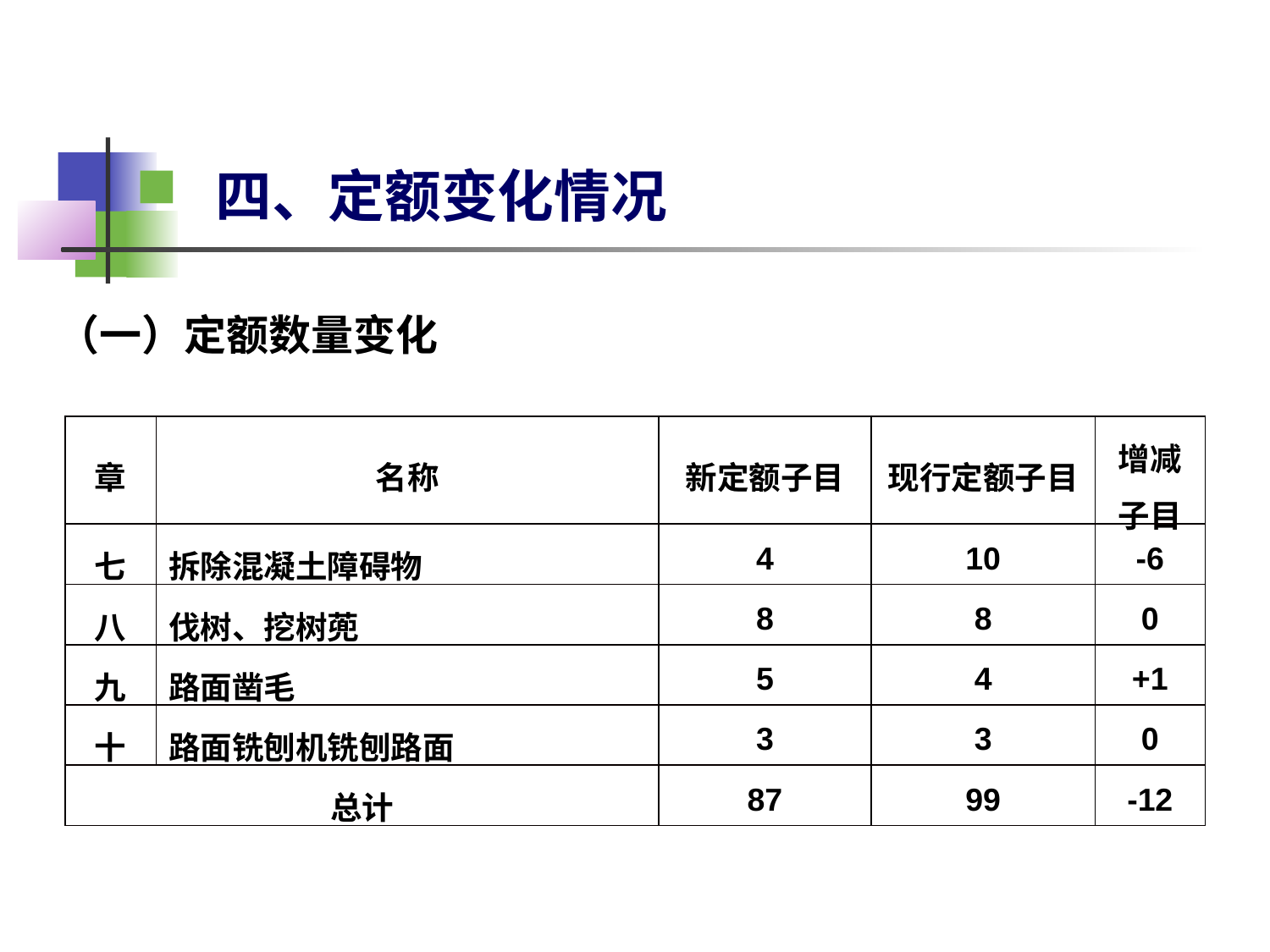

# 四、定额变化情况
 （一）定额数量变化
| 章 | 名称 | 新定额子目 | 现行定额子目 | 增减子目 |
| --- | --- | --- | --- | --- |
| 七 | 拆除混凝土障碍物 | 4 | 10 | -6 |
| 八 | 伐树、挖树蔸 | 8 | 8 | 0 |
| 九 | 路面凿毛 | 5 | 4 | +1 |
| 十 | 路面铣刨机铣刨路面 | 3 | 3 | 0 |
| 总计 |  | 87 | 99 | -12 |